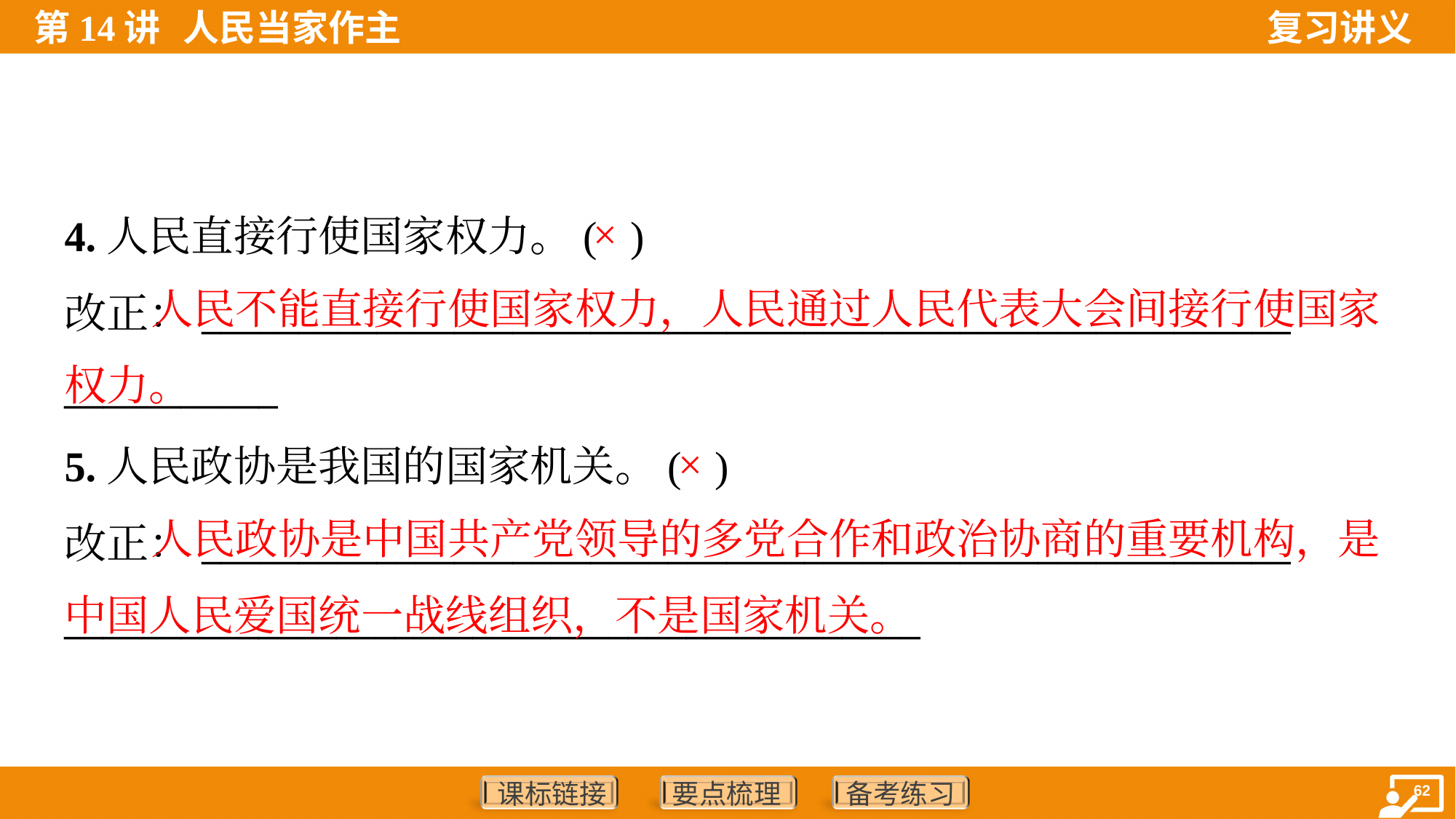

4.人民直接行使国家权力。(   )
改正：________________________________________________________
___________
×
       人民不能直接行使国家权力，人民通过人民代表大会间接行使国家权力。
5.人民政协是我国的国家机关。(   )
改正：________________________________________________________
____________________________________________
×
       人民政协是中国共产党领导的多党合作和政治协商的重要机构，是中国人民爱国统一战线组织，不是国家机关。